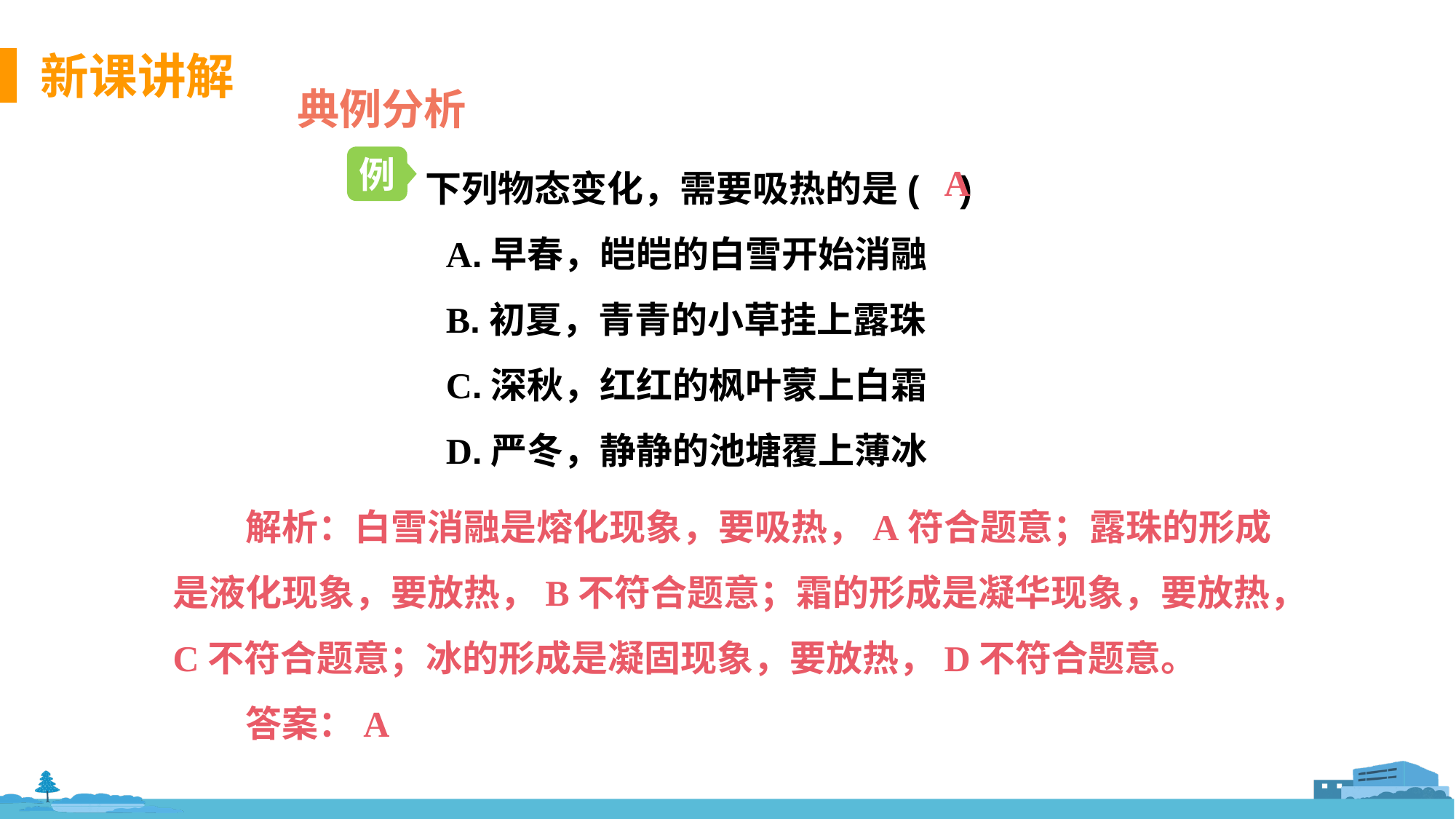

典例分析
下列物态变化，需要吸热的是(    )
  A.早春，皑皑的白雪开始消融
  B.初夏，青青的小草挂上露珠
  C.深秋，红红的枫叶蒙上白霜
  D.严冬，静静的池塘覆上薄冰

例
A
解析：白雪消融是熔化现象，要吸热，A符合题意；露珠的形成是液化现象，要放热，B不符合题意；霜的形成是凝华现象，要放热，C不符合题意；冰的形成是凝固现象，要放热，D不符合题意。
答案：A